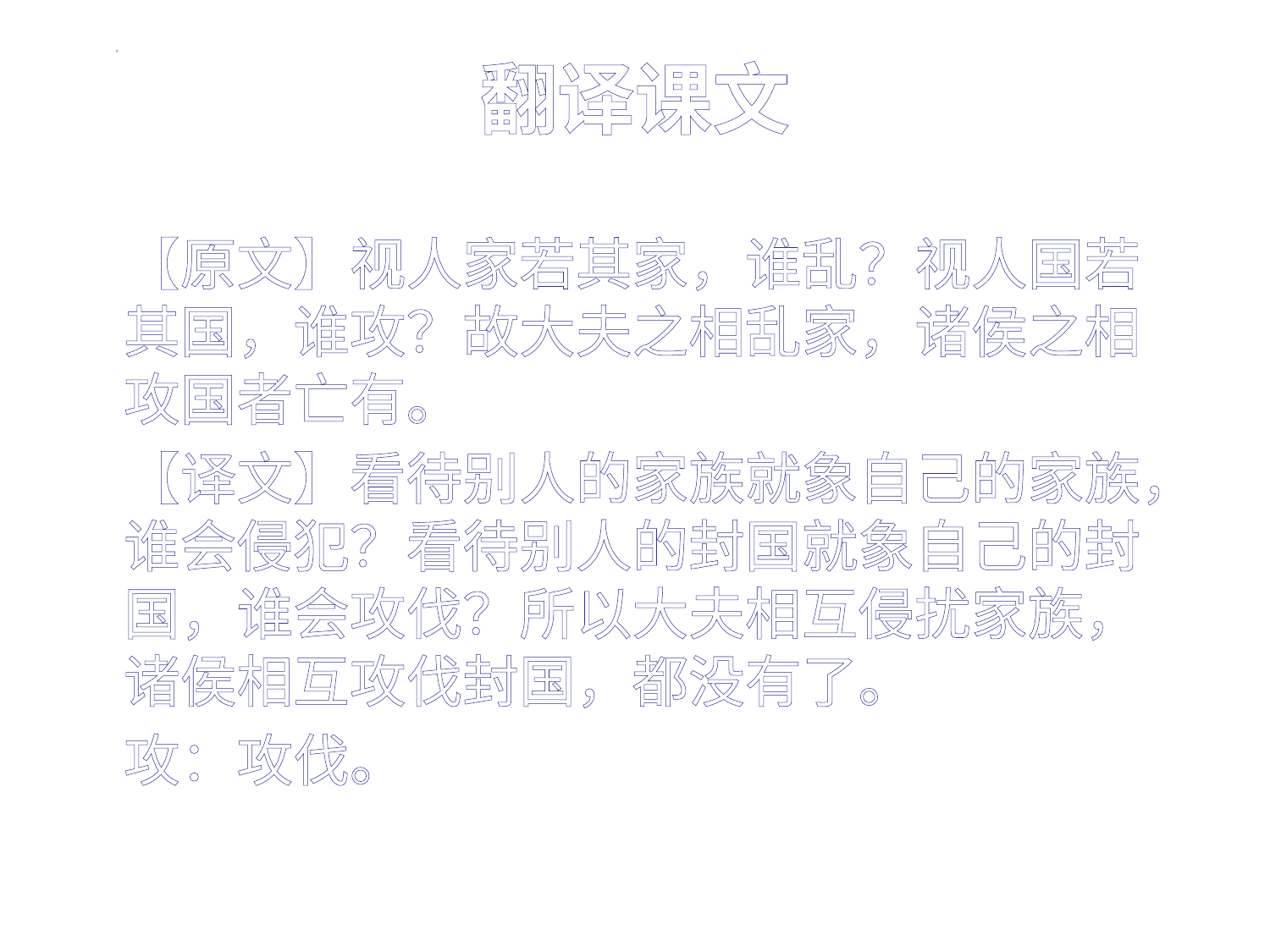

# 翻译课文
【原文】视人家若其家，谁乱？视人国若其国，谁攻？故大夫之相乱家，诸侯之相攻国者亡有。
【译文】看待别人的家族就象自己的家族，谁会侵犯？看待别人的封国就象自己的封国，谁会攻伐？所以大夫相互侵扰家族，诸侯相互攻伐封国，都没有了。
攻：攻伐。